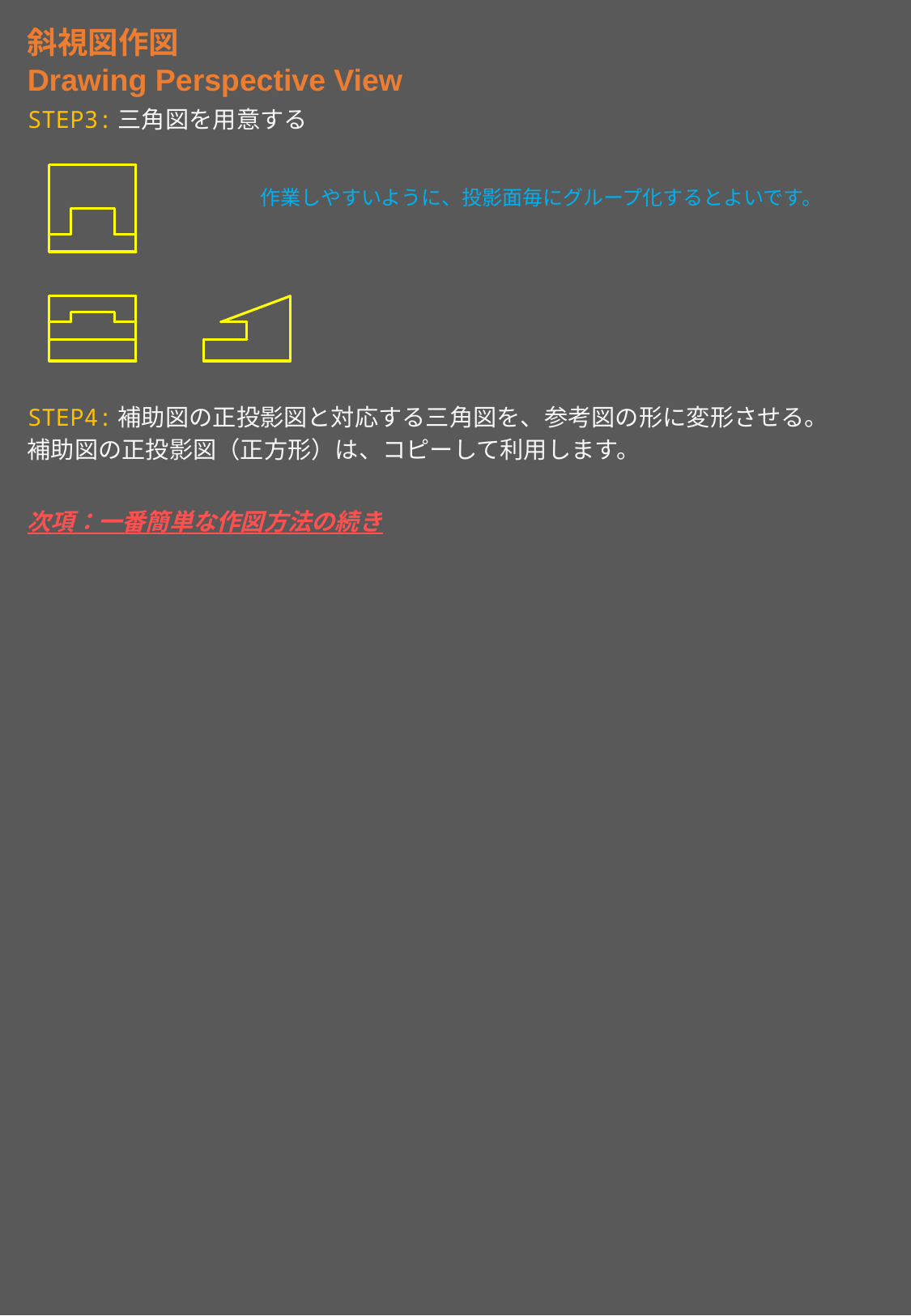

斜視図作図
Drawing Perspective View
STEP3:三角図を用意する

作業しやすいように、投影面毎にグループ化するとよいです。

STEP4:補助図の正投影図と対応する三角図を、参考図の形に変形させる。
補助図の正投影図（正方形）は、コピーして利用します。
次項：一番簡単な作図方法の続き